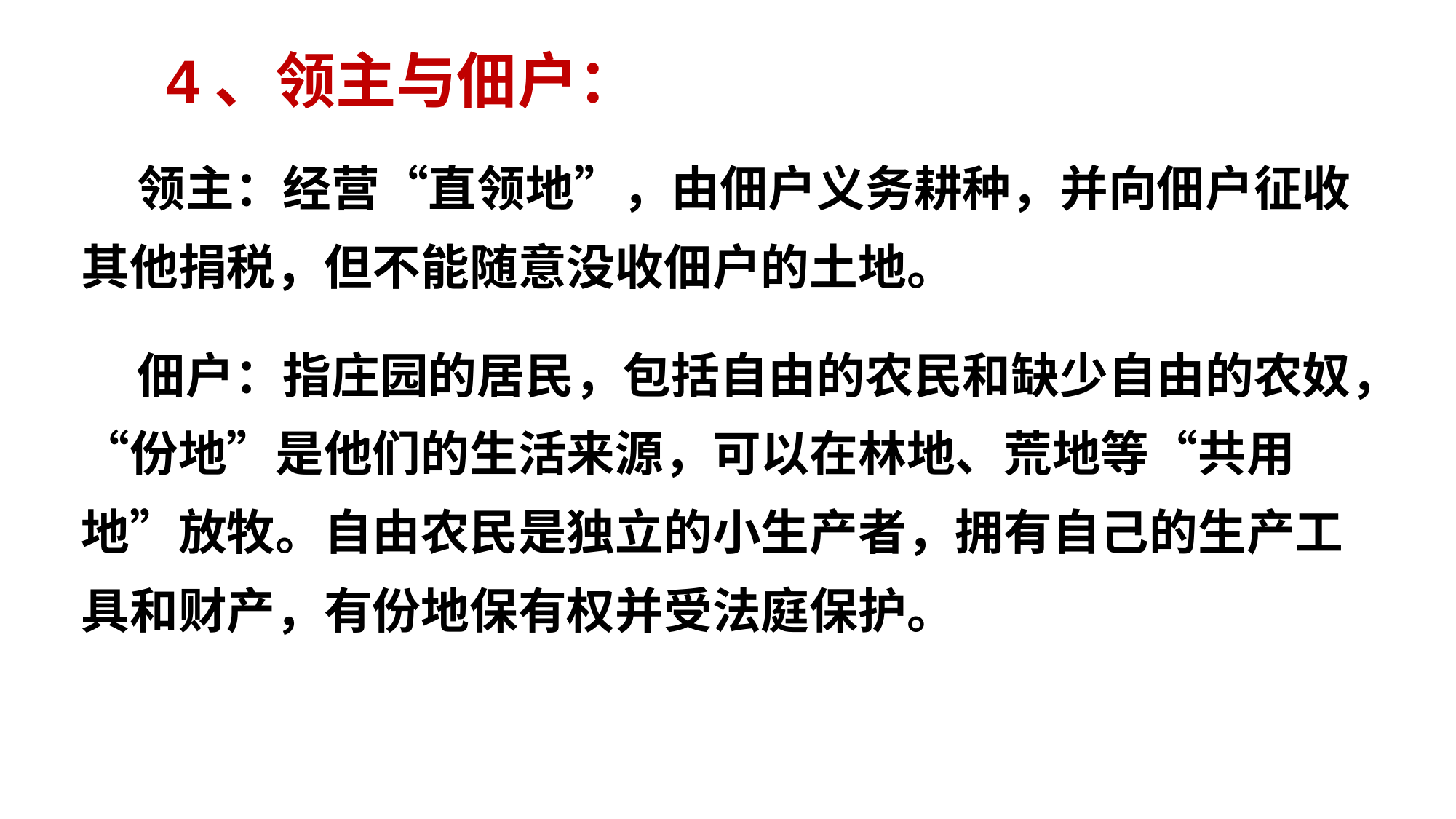

4、领主与佃户：
    领主：经营“直领地”，由佃户义务耕种，并向佃户征收其他捐税，但不能随意没收佃户的土地。

    佃户：指庄园的居民，包括自由的农民和缺少自由的农奴，“份地”是他们的生活来源，可以在林地、荒地等“共用地”放牧。自由农民是独立的小生产者，拥有自己的生产工具和财产，有份地保有权并受法庭保护。